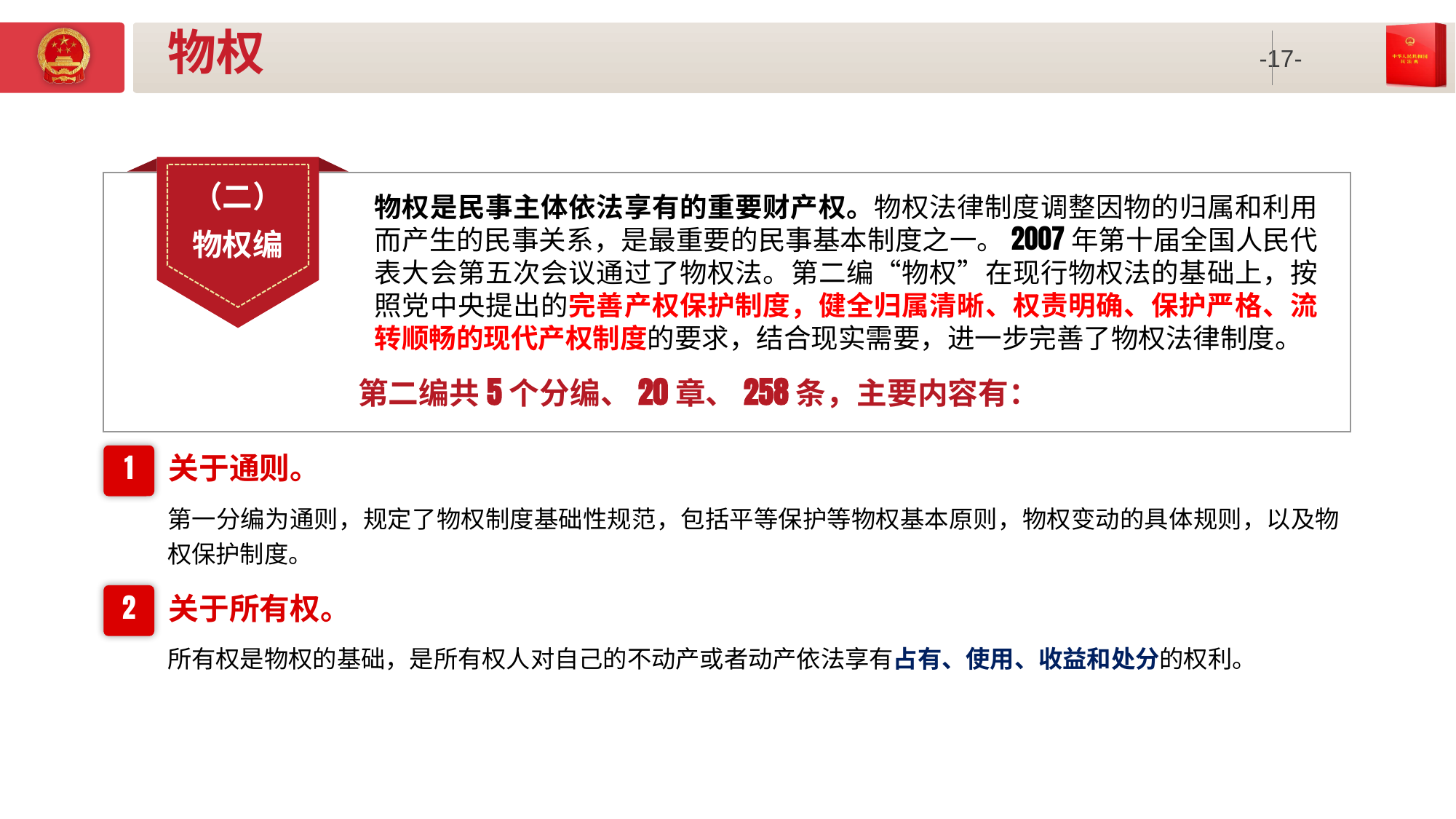

# 物权

（二）
物权编

物权是民事主体依法享有的重要财产权。物权法律制度调整因物的归属和利用而产生的民事关系，是最重要的民事基本制度之一。2007年第十届全国人民代表大会第五次会议通过了物权法。第二编“物权”在现行物权法的基础上，按照党中央提出的完善产权保护制度，健全归属清晰、权责明确、保护严格、流转顺畅的现代产权制度的要求，结合现实需要，进一步完善了物权法律制度。
第二编共5个分编、20章、258条，主要内容有：
关于通则。
1
第一分编为通则，规定了物权制度基础性规范，包括平等保护等物权基本原则，物权变动的具体规则，以及物权保护制度。
关于所有权。
2
所有权是物权的基础，是所有权人对自己的不动产或者动产依法享有占有、使用、收益和处分的权利。